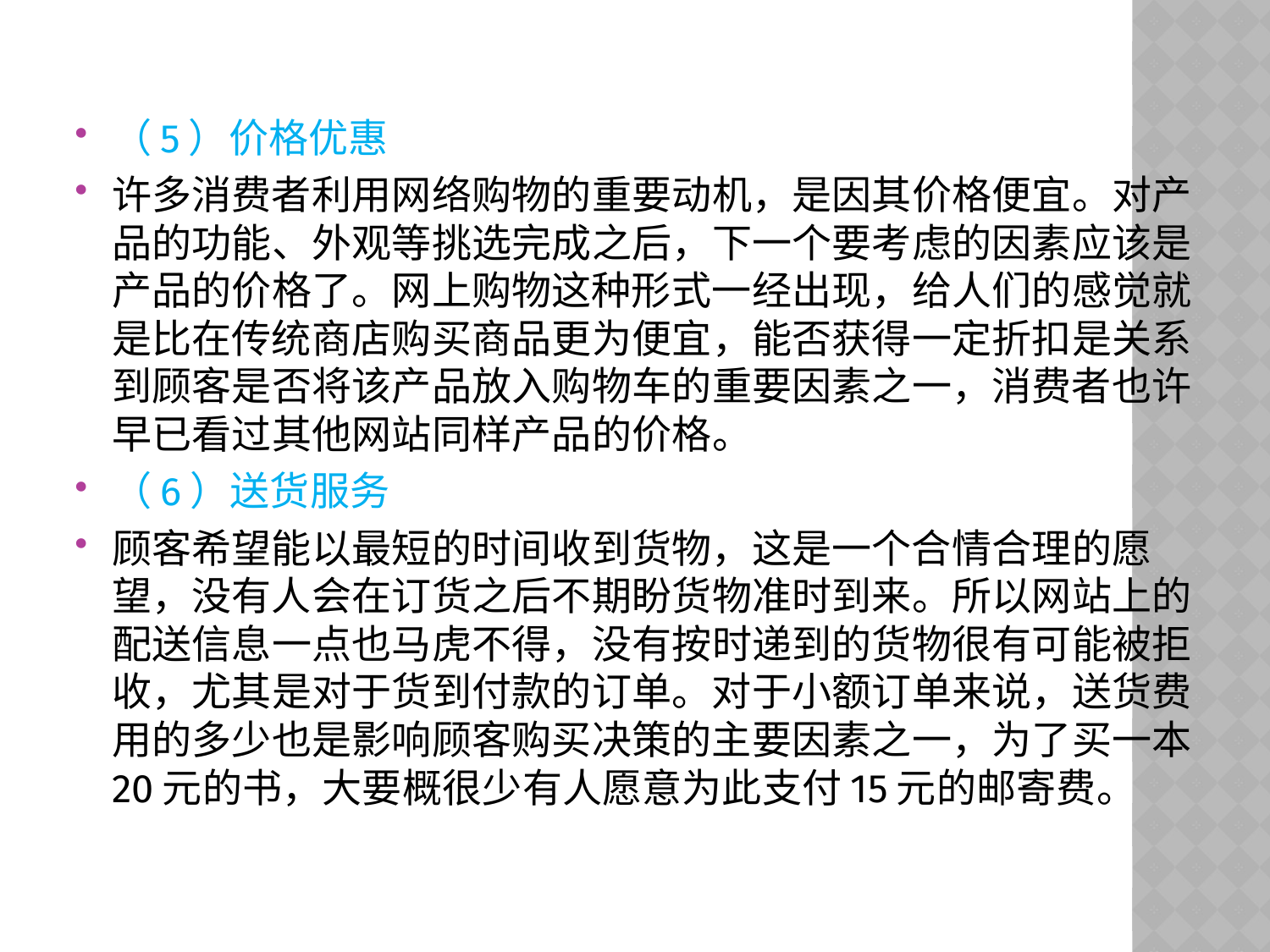

（5）价格优惠
许多消费者利用网络购物的重要动机，是因其价格便宜。对产品的功能、外观等挑选完成之后，下一个要考虑的因素应该是产品的价格了。网上购物这种形式一经出现，给人们的感觉就是比在传统商店购买商品更为便宜，能否获得一定折扣是关系到顾客是否将该产品放入购物车的重要因素之一，消费者也许早已看过其他网站同样产品的价格。
（6）送货服务
顾客希望能以最短的时间收到货物，这是一个合情合理的愿望，没有人会在订货之后不期盼货物准时到来。所以网站上的配送信息一点也马虎不得，没有按时递到的货物很有可能被拒收，尤其是对于货到付款的订单。对于小额订单来说，送货费用的多少也是影响顾客购买决策的主要因素之一，为了买一本20元的书，大要概很少有人愿意为此支付15元的邮寄费。